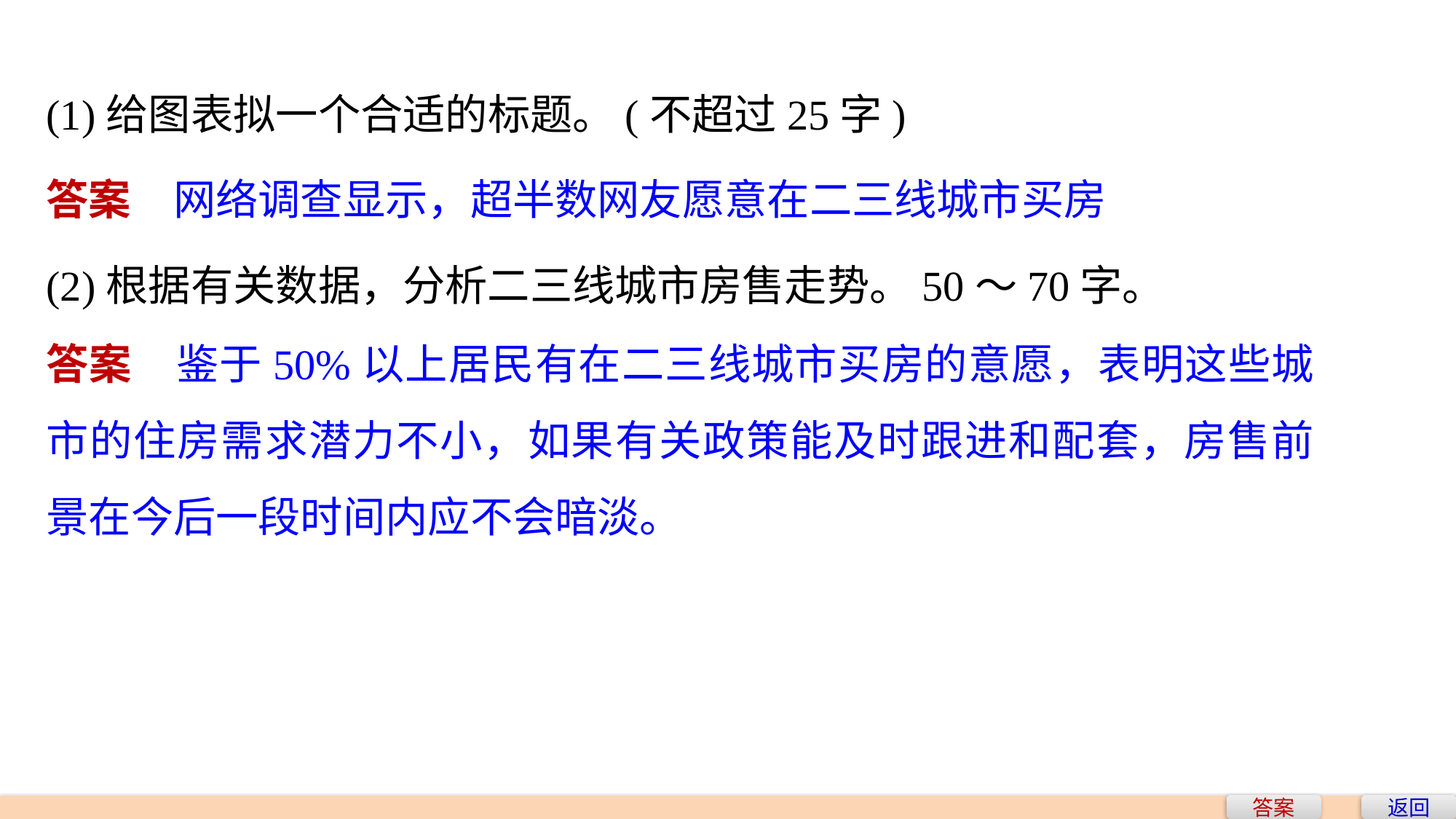

(1)给图表拟一个合适的标题。(不超过25字)
答案　网络调查显示，超半数网友愿意在二三线城市买房
(2)根据有关数据，分析二三线城市房售走势。50～70字。
答案　鉴于50%以上居民有在二三线城市买房的意愿，表明这些城市的住房需求潜力不小，如果有关政策能及时跟进和配套，房售前景在今后一段时间内应不会暗淡。
答案
返回